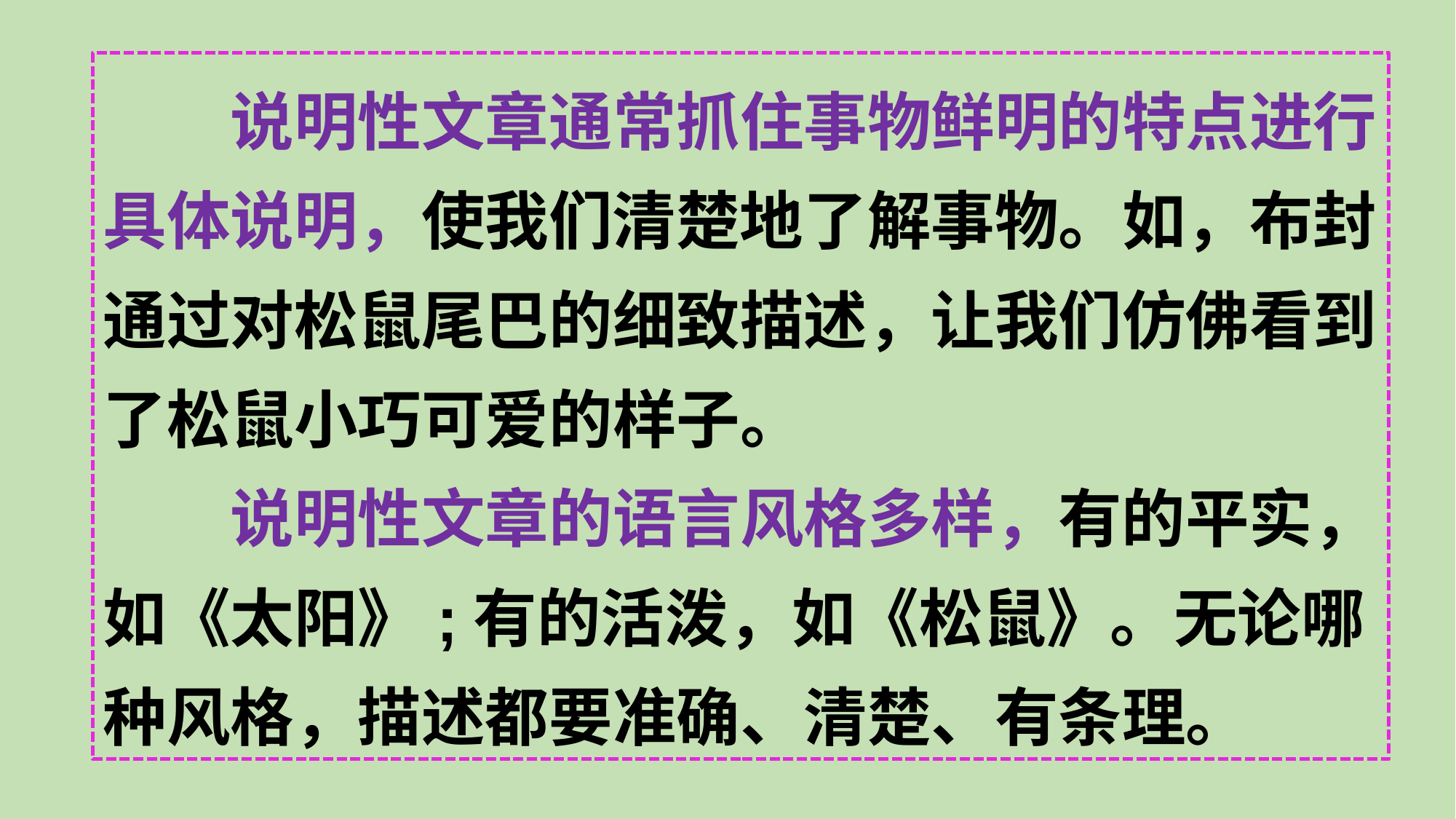

说明性文章通常抓住事物鲜明的特点进行具体说明，使我们清楚地了解事物。如，布封通过对松鼠尾巴的细致描述，让我们仿佛看到了松鼠小巧可爱的样子。
说明性文章的语言风格多样，有的平实，如《太阳》;有的活泼，如《松鼠》。无论哪种风格，描述都要准确、清楚、有条理。